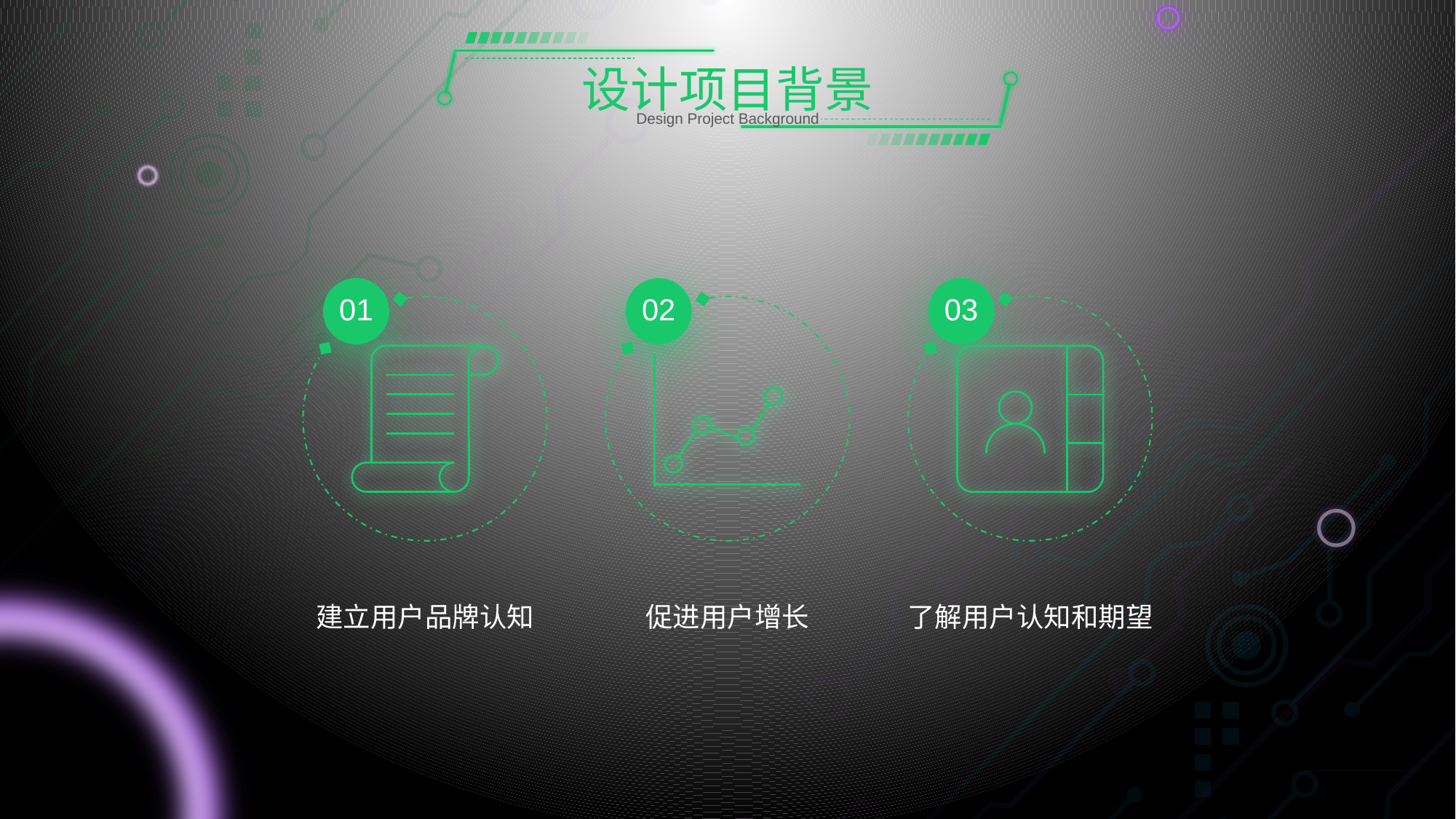

# 设计项目背景
Design Project Background

01
02
03

建立用户品牌认知
促进用户增长
了解用户认知和期望